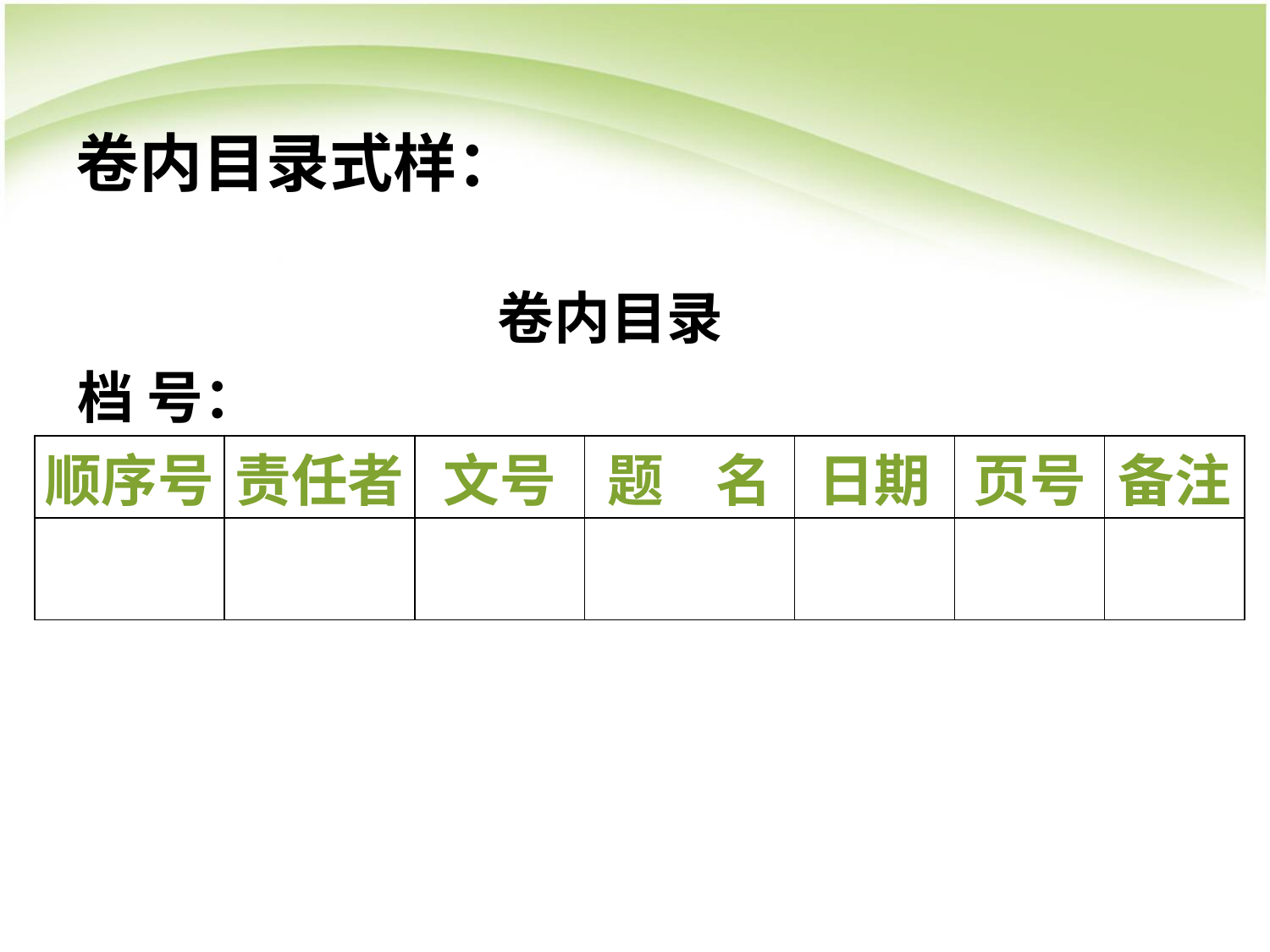

# 卷内目录式样：
卷内目录
档 号：
| 顺序号 | 责任者 | 文号 | 题 名 | 日期 | 页号 | 备注 |
| --- | --- | --- | --- | --- | --- | --- |
|  |  |  |  |  |  |  |